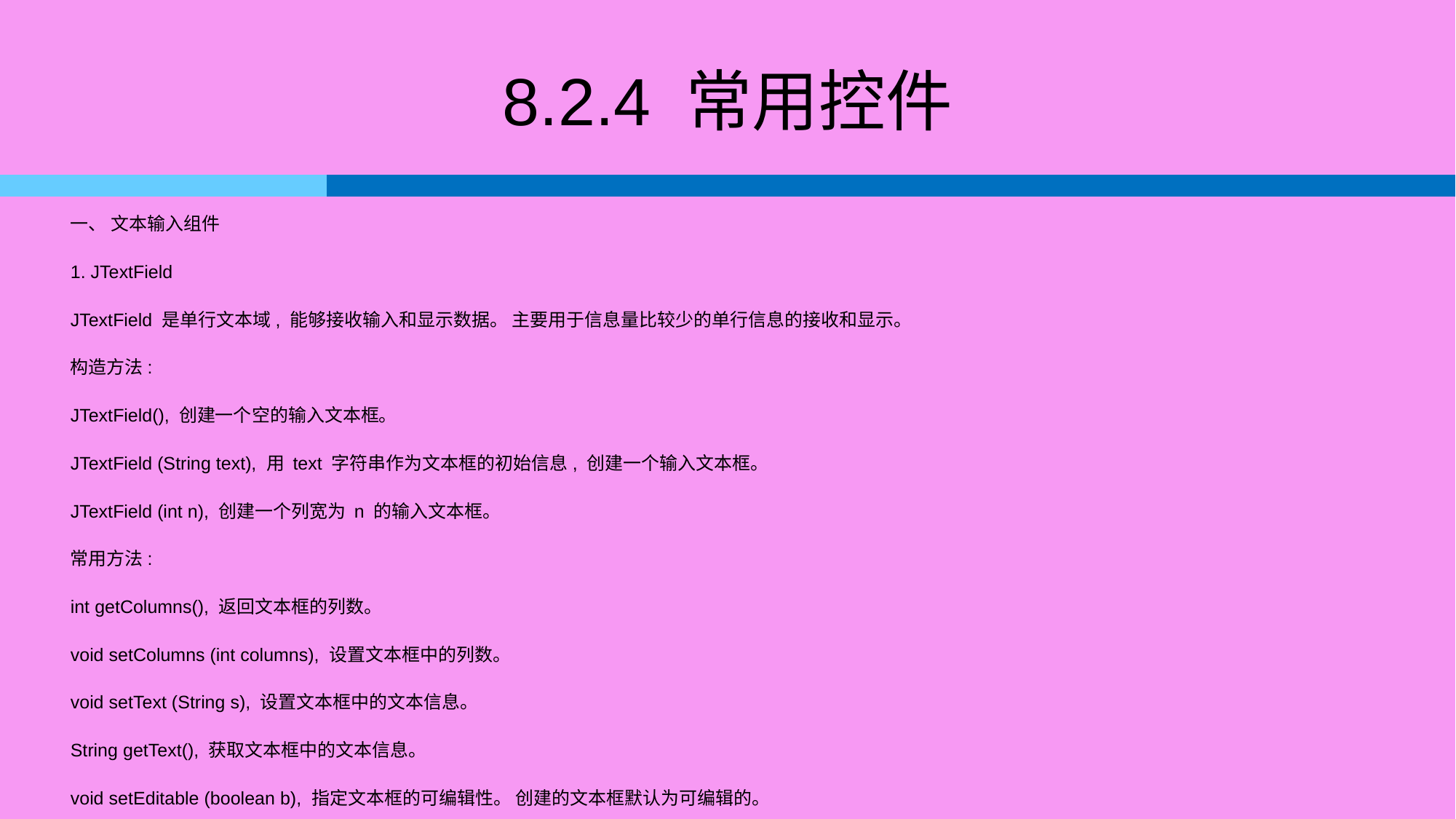

# 8.2.4 常用控件
一、 文本输入组件
1. JTextField
JTextField 是单行文本域, 能够接收输入和显示数据。 主要用于信息量比较少的单行信息的接收和显示。
构造方法:
JTextField(), 创建一个空的输入文本框。
JTextField (String text), 用 text 字符串作为文本框的初始信息, 创建一个输入文本框。
JTextField (int n), 创建一个列宽为 n 的输入文本框。
常用方法:
int getColumns(), 返回文本框的列数。
void setColumns (int columns), 设置文本框中的列数。
void setText (String s), 设置文本框中的文本信息。
String getText(), 获取文本框中的文本信息。
void setEditable (boolean b), 指定文本框的可编辑性。 创建的文本框默认为可编辑的。